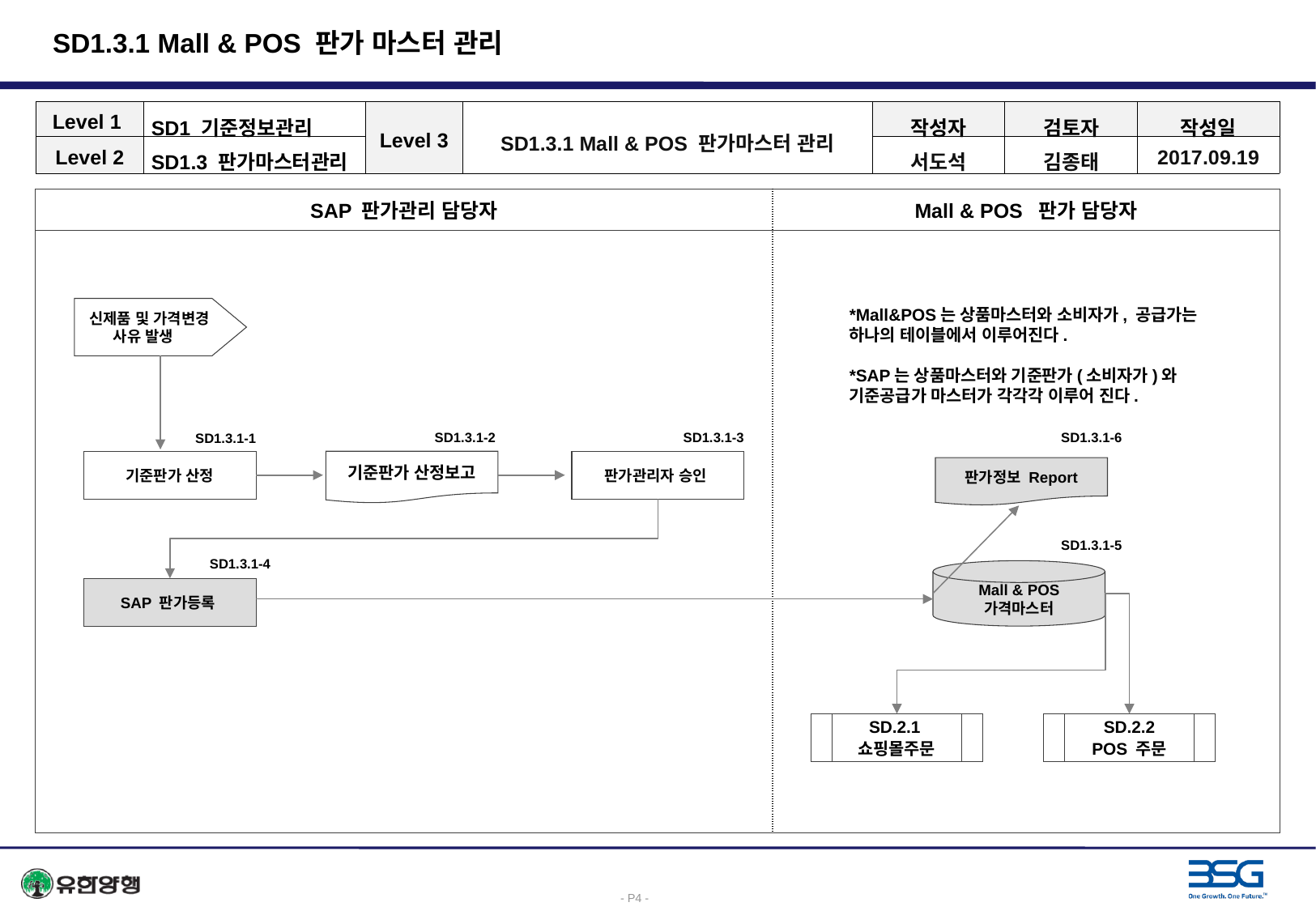

# SD1.3.1 Mall & POS 판가 마스터 관리
| Level 1 | SD1 기준정보관리 | Level 3 | SD1.3.1 Mall & POS 판가마스터 관리 | 작성자 | 검토자 | 작성일 |
| --- | --- | --- | --- | --- | --- | --- |
| Level 2 | SD1.3 판가마스터관리 |  |  | 서도석 | 김종태 | 2017.09.19 |
| SAP 판가관리 담당자 | Mall & POS 판가 담당자 |
| --- | --- |
|  |  |
   신제품 및 가격변경
사유 발생
*Mall&POS는 상품마스터와 소비자가, 공급가는 하나의 테이블에서 이루어진다.

*SAP는 상품마스터와 기준판가(소비자가)와 기준공급가 마스터가 각각각 이루어 진다.
SD1.3.1-6
SD1.3.1-2
SD1.3.1-3
SD1.3.1-1
기준판가 산정
기준판가 산정보고
판가관리자 승인
판가정보 Report
SD1.3.1-5
SD1.3.1-4
Mall & POS
가격마스터
SAP 판가등록
SD.2.1
쇼핑몰주문
SD.2.2
POS 주문